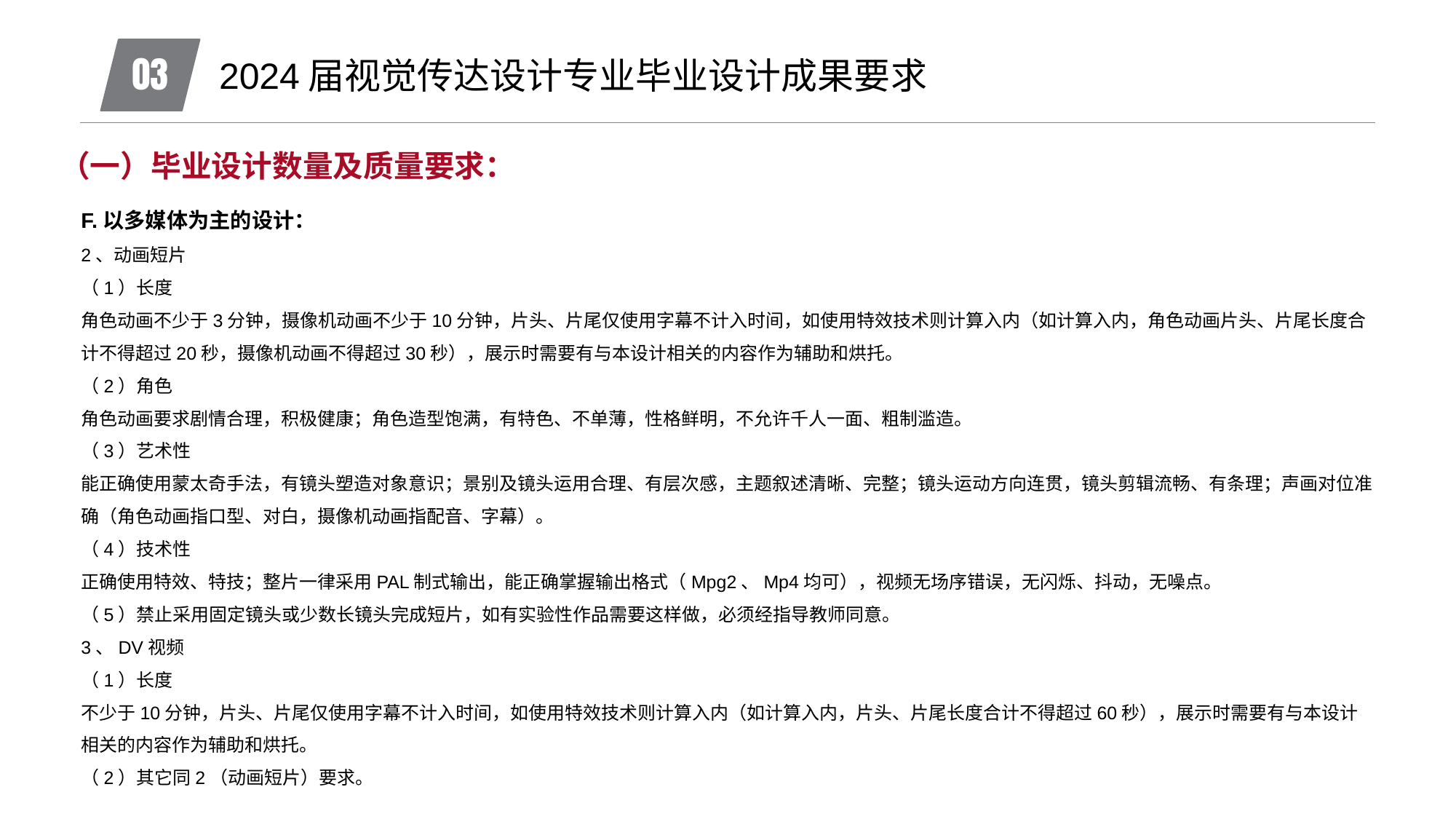

03
2024届视觉传达设计专业毕业设计成果要求
（一）毕业设计数量及质量要求：
F.以多媒体为主的设计：
2、动画短片
（1）长度
角色动画不少于3分钟，摄像机动画不少于10分钟，片头、片尾仅使用字幕不计入时间，如使用特效技术则计算入内（如计算入内，角色动画片头、片尾长度合计不得超过20秒，摄像机动画不得超过30秒），展示时需要有与本设计相关的内容作为辅助和烘托。
（2）角色
角色动画要求剧情合理，积极健康；角色造型饱满，有特色、不单薄，性格鲜明，不允许千人一面、粗制滥造。
（3）艺术性
能正确使用蒙太奇手法，有镜头塑造对象意识；景别及镜头运用合理、有层次感，主题叙述清晰、完整；镜头运动方向连贯，镜头剪辑流畅、有条理；声画对位准确（角色动画指口型、对白，摄像机动画指配音、字幕）。
（4）技术性
正确使用特效、特技；整片一律采用PAL制式输出，能正确掌握输出格式（Mpg2、Mp4均可），视频无场序错误，无闪烁、抖动，无噪点。
（5）禁止采用固定镜头或少数长镜头完成短片，如有实验性作品需要这样做，必须经指导教师同意。
3、DV视频
（1）长度
不少于10分钟，片头、片尾仅使用字幕不计入时间，如使用特效技术则计算入内（如计算入内，片头、片尾长度合计不得超过60秒），展示时需要有与本设计相关的内容作为辅助和烘托。
（2）其它同2（动画短片）要求。